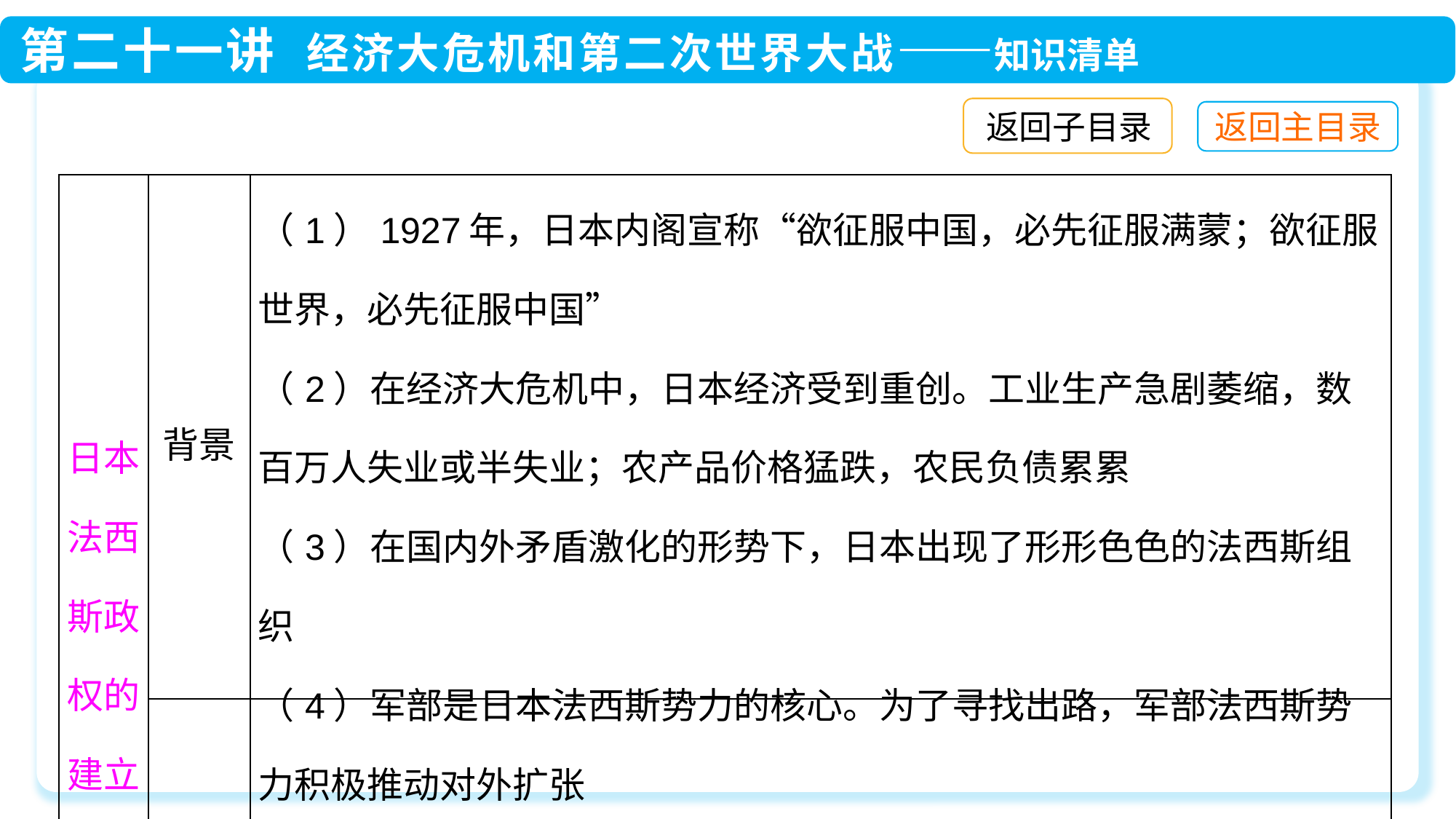

返回子目录
| 日本法西斯政权的建立 | 背景 | （1）1927年，日本内阁宣称“欲征服中国，必先征服满蒙；欲征服世界，必先征服中国” （2）在经济大危机中，日本经济受到重创。工业生产急剧萎缩，数百万人失业或半失业；农产品价格猛跌，农民负债累累 （3）在国内外矛盾激化的形势下，日本出现了形形色色的法西斯组织 （4）军部是日本法西斯势力的核心。为了寻找出路，军部法西斯势力积极推动对外扩张 |
| --- | --- | --- |
|  | 建立 | 1936年，受军部控制的广田弘毅上台组阁，建立法西斯专政，第二次世界大战的亚洲战争策源地形成 |